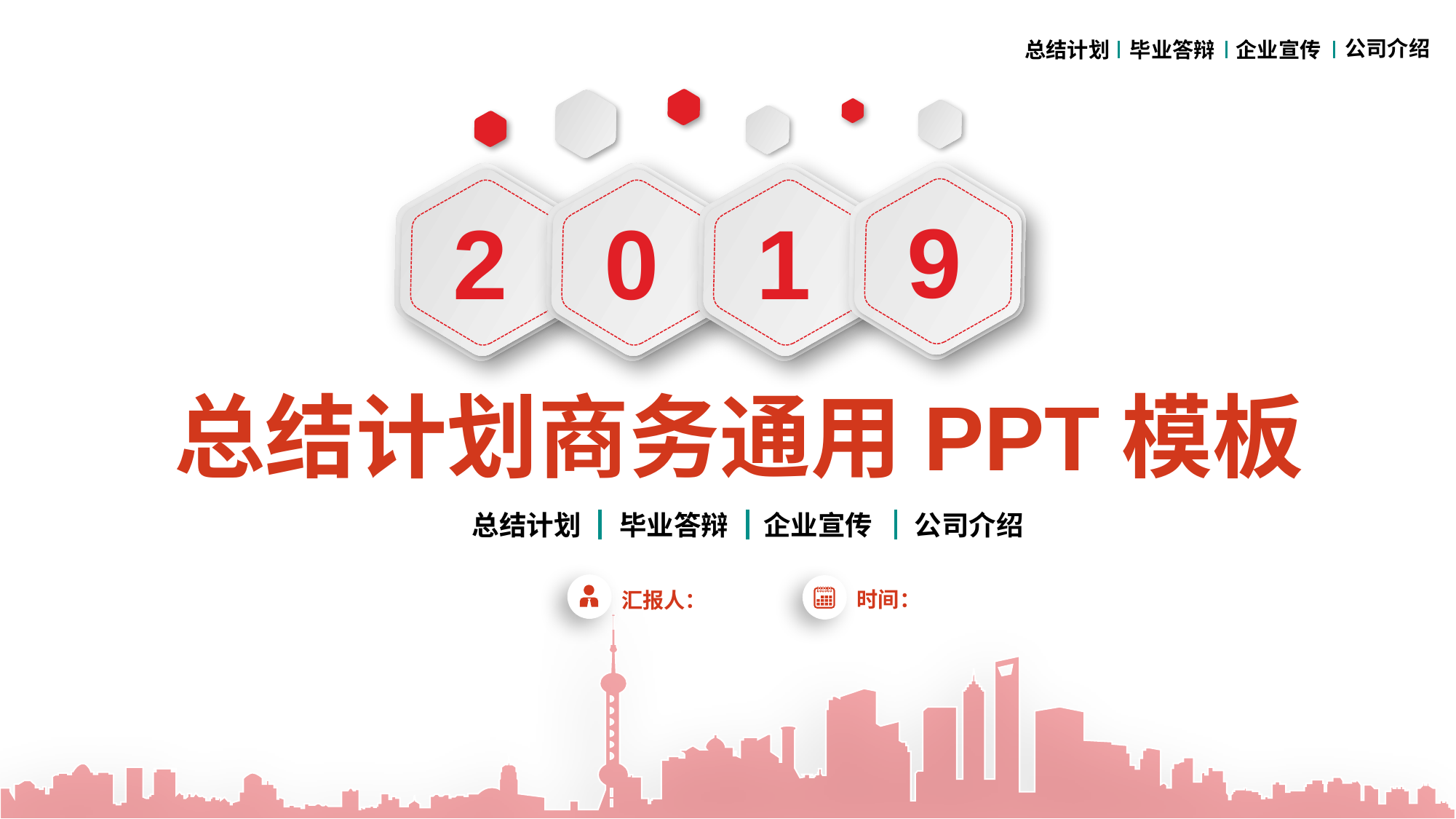

公司介绍
毕业答辩
企业宣传
总结计划

9
1
2
0
总结计划商务通用PPT模板
总结计划
毕业答辩
企业宣传
公司介绍

汇报人：

时间：